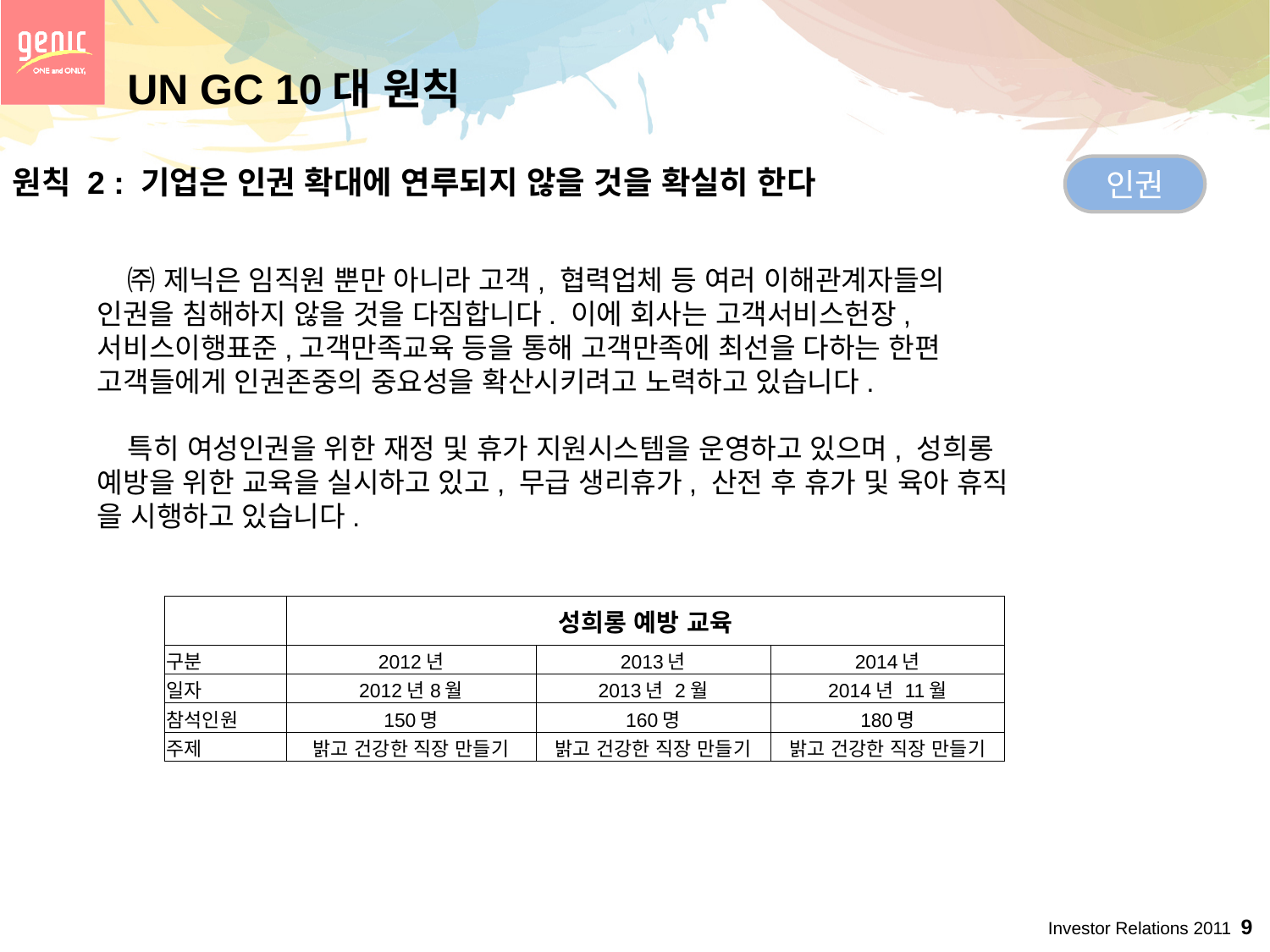

UN GC 10대 원칙
원칙 2 : 기업은 인권 확대에 연루되지 않을 것을 확실히 한다
인권
   ㈜ 제닉은 임직원 뿐만 아니라 고객, 협력업체 등 여러 이해관계자들의 인권을 침해하지 않을 것을 다짐합니다. 이에 회사는 고객서비스헌장, 서비스이행표준,고객만족교육 등을 통해 고객만족에 최선을 다하는 한편 고객들에게 인권존중의 중요성을 확산시키려고 노력하고 있습니다.

   특히 여성인권을 위한 재정 및 휴가 지원시스템을 운영하고 있으며, 성희롱 예방을 위한 교육을 실시하고 있고, 무급 생리휴가, 산전 후 휴가 및 육아 휴직 을 시행하고 있습니다.

|  | 성희롱 예방 교육 |  |  |
| --- | --- | --- | --- |
| 구분 | 2012년 | 2013년 | 2014년 |
| 일자 | 2012년8월 | 2013년 2월 | 2014년 11월 |
| 참석인원 | 150명 | 160명 | 180명 |
| 주제 | 밝고 건강한 직장 만들기 | 밝고 건강한 직장 만들기 | 밝고 건강한 직장 만들기 |